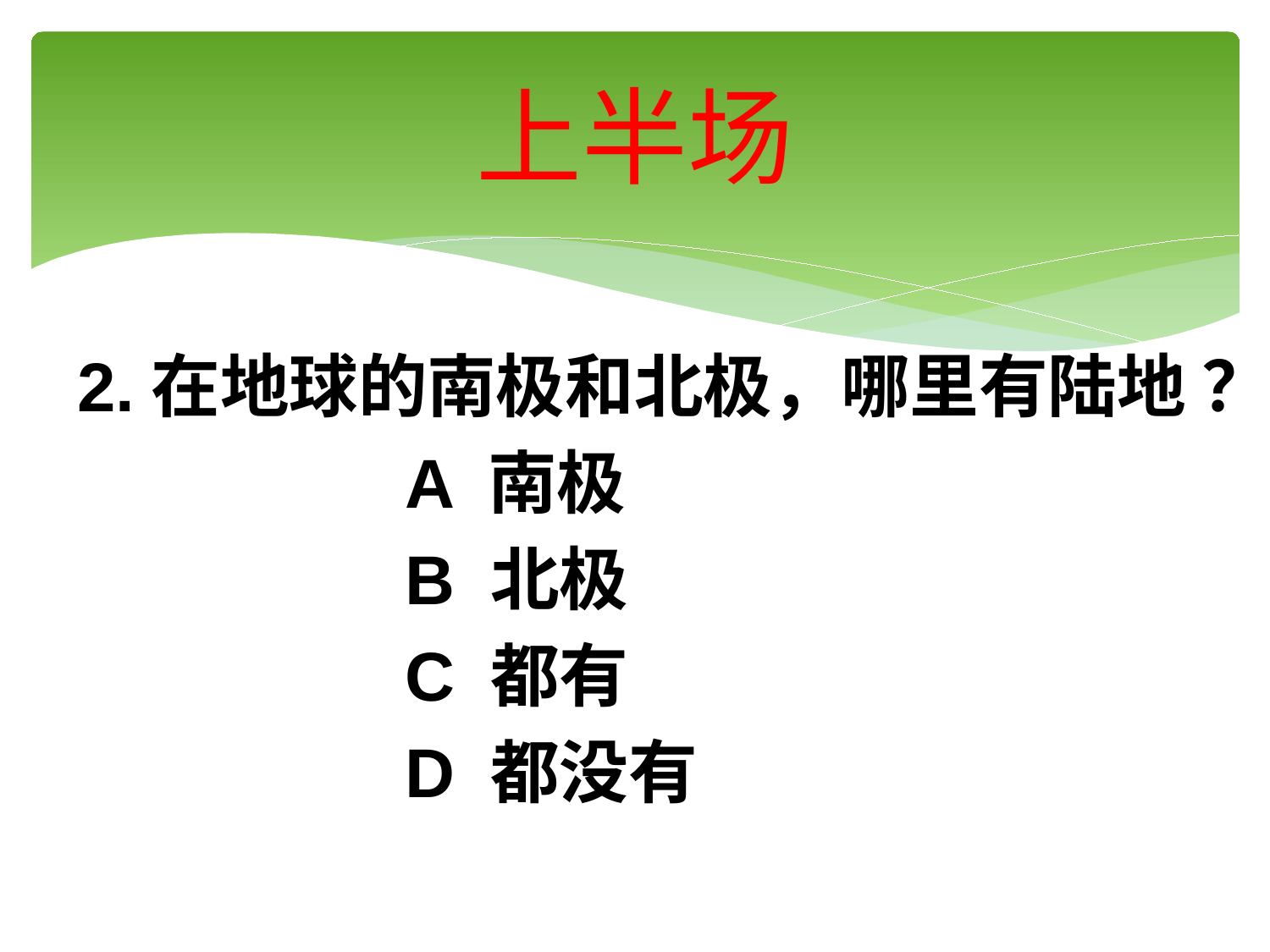

# 上半场
2.在地球的南极和北极，哪里有陆地 ？
                 A 南极
                 B 北极
                 C 都有
                 D 都没有